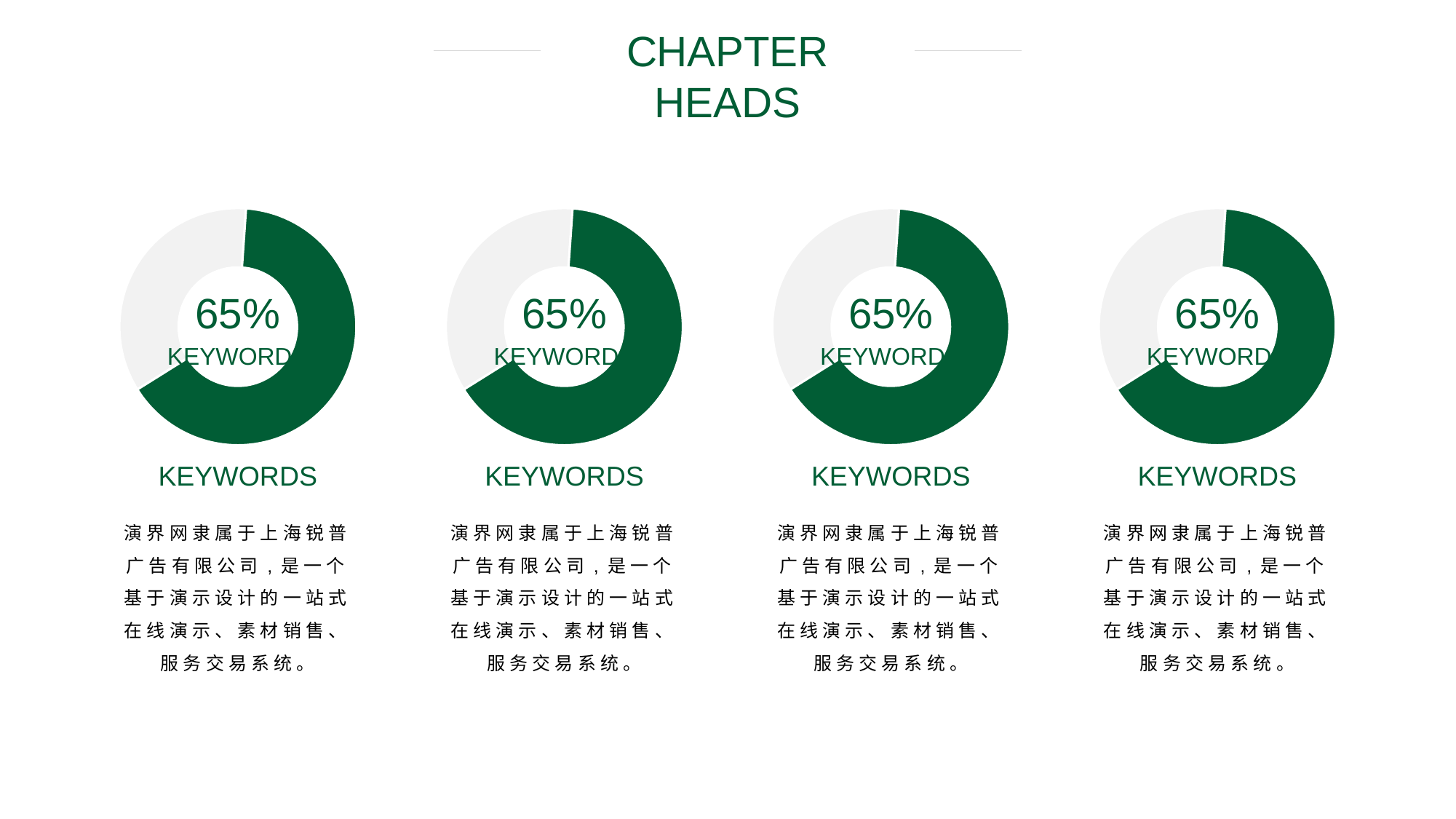

CHAPTER HEADS

### Chart

| Category | 列1 |
|---|---|
|  | 3.5 |
|  | 6.5 |
|  | None |
|  | None |
65%
KEYWORDS
KEYWORDS
演界网隶属于上海锐普广告有限公司,是一个基于演示设计的一站式在线演示、素材销售、服务交易系统。

### Chart

| Category | 列1 |
|---|---|
|  | 3.5 |
|  | 6.5 |
|  | None |
|  | None |
65%
KEYWORDS
KEYWORDS
演界网隶属于上海锐普广告有限公司,是一个基于演示设计的一站式在线演示、素材销售、服务交易系统。

### Chart

| Category | 列1 |
|---|---|
|  | 3.5 |
|  | 6.5 |
|  | None |
|  | None |
65%
KEYWORDS
KEYWORDS
演界网隶属于上海锐普广告有限公司,是一个基于演示设计的一站式在线演示、素材销售、服务交易系统。

### Chart

| Category | 列1 |
|---|---|
|  | 3.5 |
|  | 6.5 |
|  | None |
|  | None |
65%
KEYWORDS
KEYWORDS
演界网隶属于上海锐普广告有限公司,是一个基于演示设计的一站式在线演示、素材销售、服务交易系统。